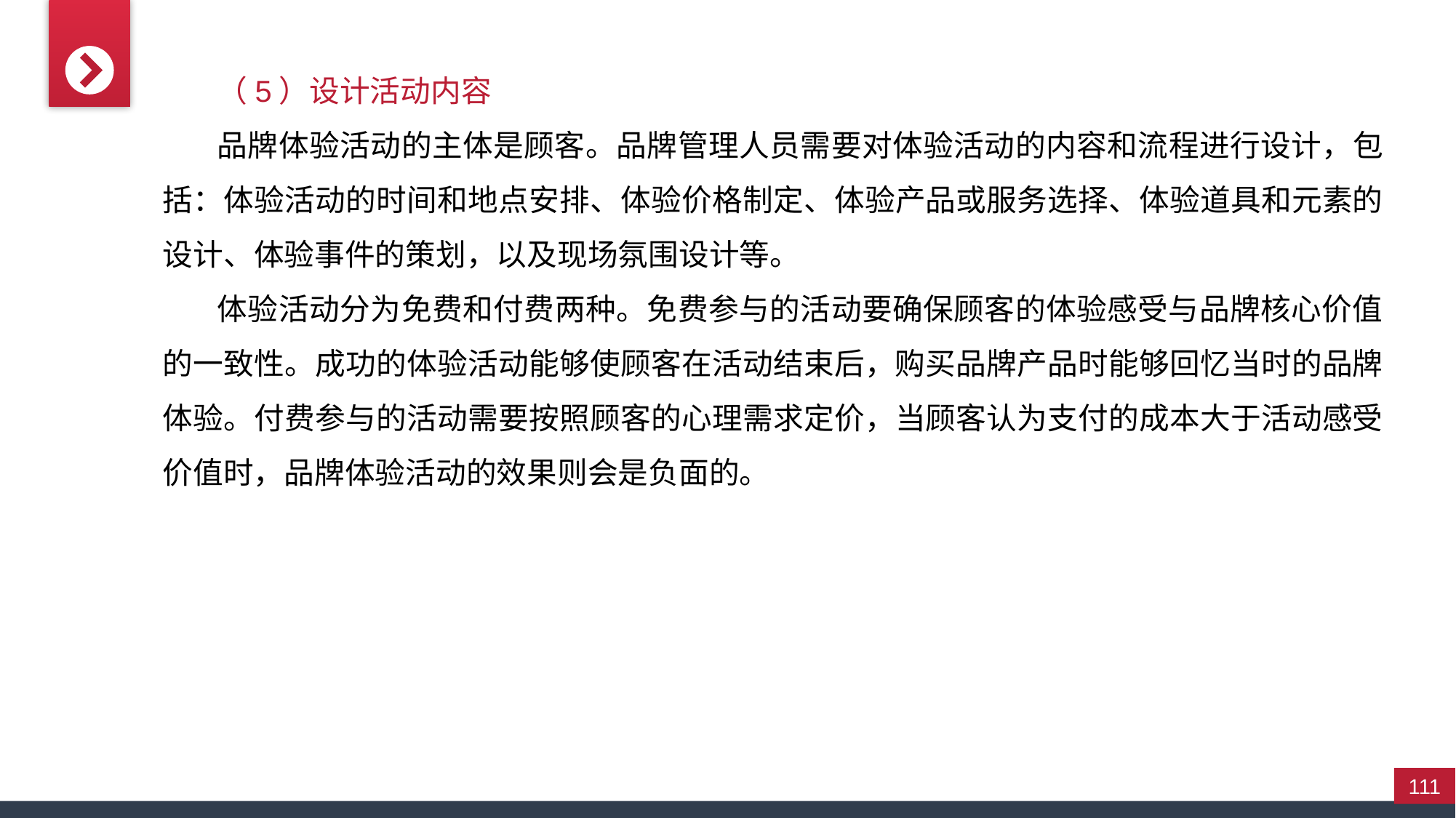

（5）设计活动内容
品牌体验活动的主体是顾客。品牌管理人员需要对体验活动的内容和流程进行设计，包括：体验活动的时间和地点安排、体验价格制定、体验产品或服务选择、体验道具和元素的设计、体验事件的策划，以及现场氛围设计等。
体验活动分为免费和付费两种。免费参与的活动要确保顾客的体验感受与品牌核心价值的一致性。成功的体验活动能够使顾客在活动结束后，购买品牌产品时能够回忆当时的品牌体验。付费参与的活动需要按照顾客的心理需求定价，当顾客认为支付的成本大于活动感受价值时，品牌体验活动的效果则会是负面的。